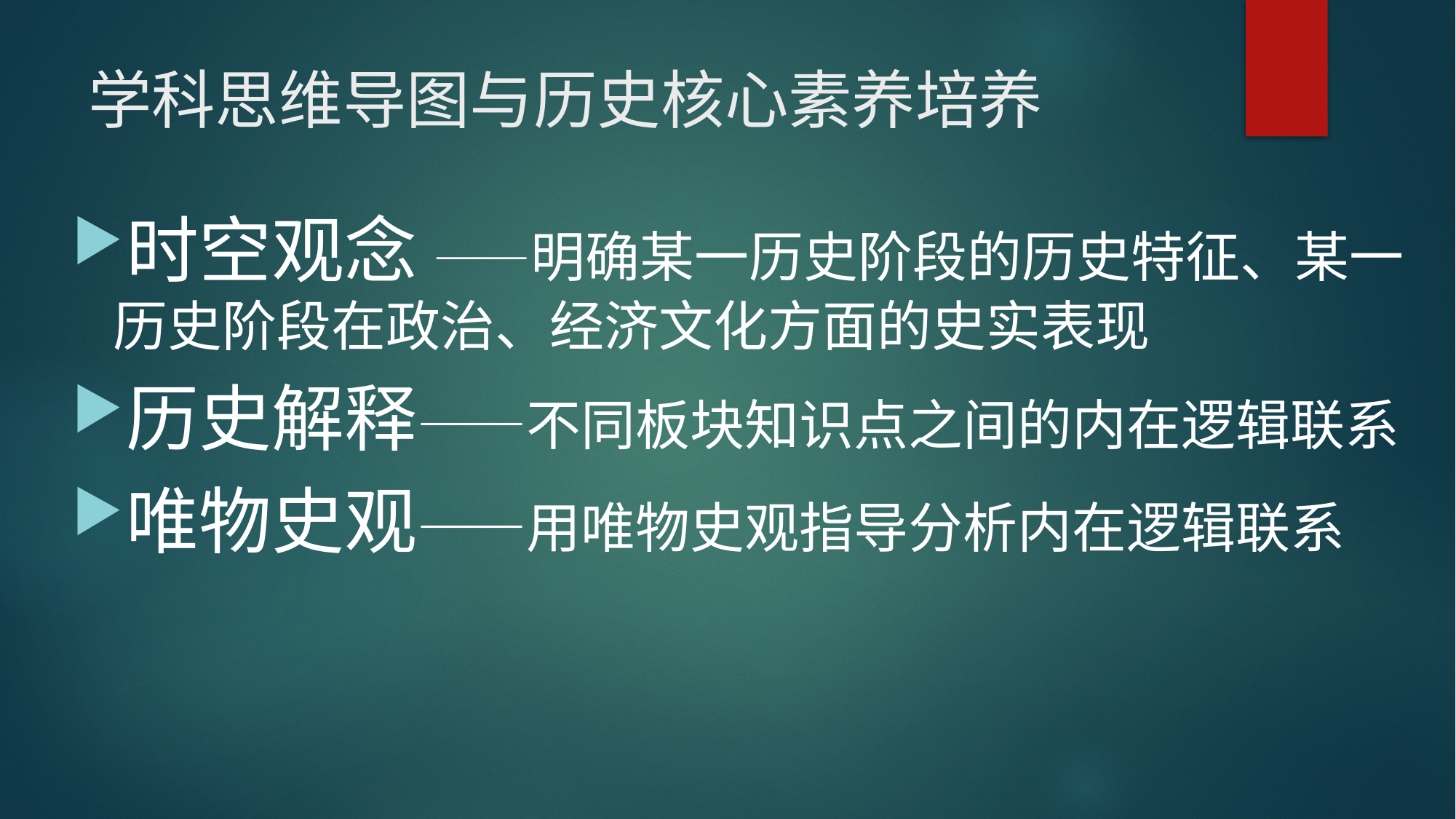

# 学科思维导图与历史核心素养培养
时空观念 ——明确某一历史阶段的历史特征、某一历史阶段在政治、经济文化方面的史实表现
历史解释——不同板块知识点之间的内在逻辑联系
唯物史观——用唯物史观指导分析内在逻辑联系